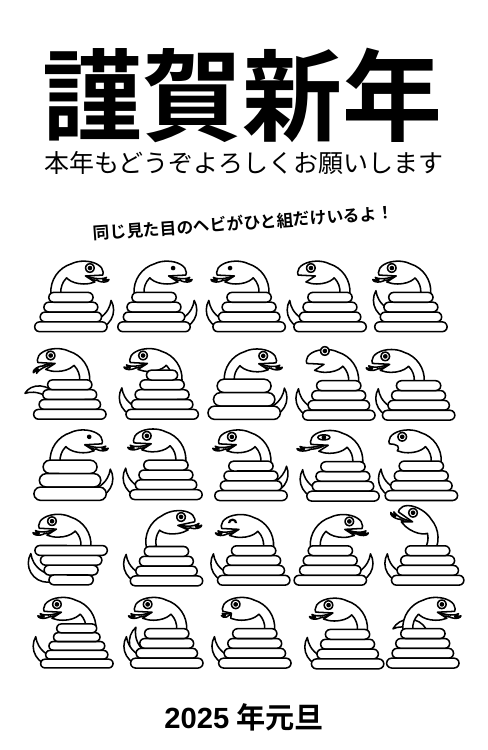

謹賀新年
本年もどうぞよろしくお願いします
同じ見た目のヘビがひと組だけいるよ！

2025年元旦